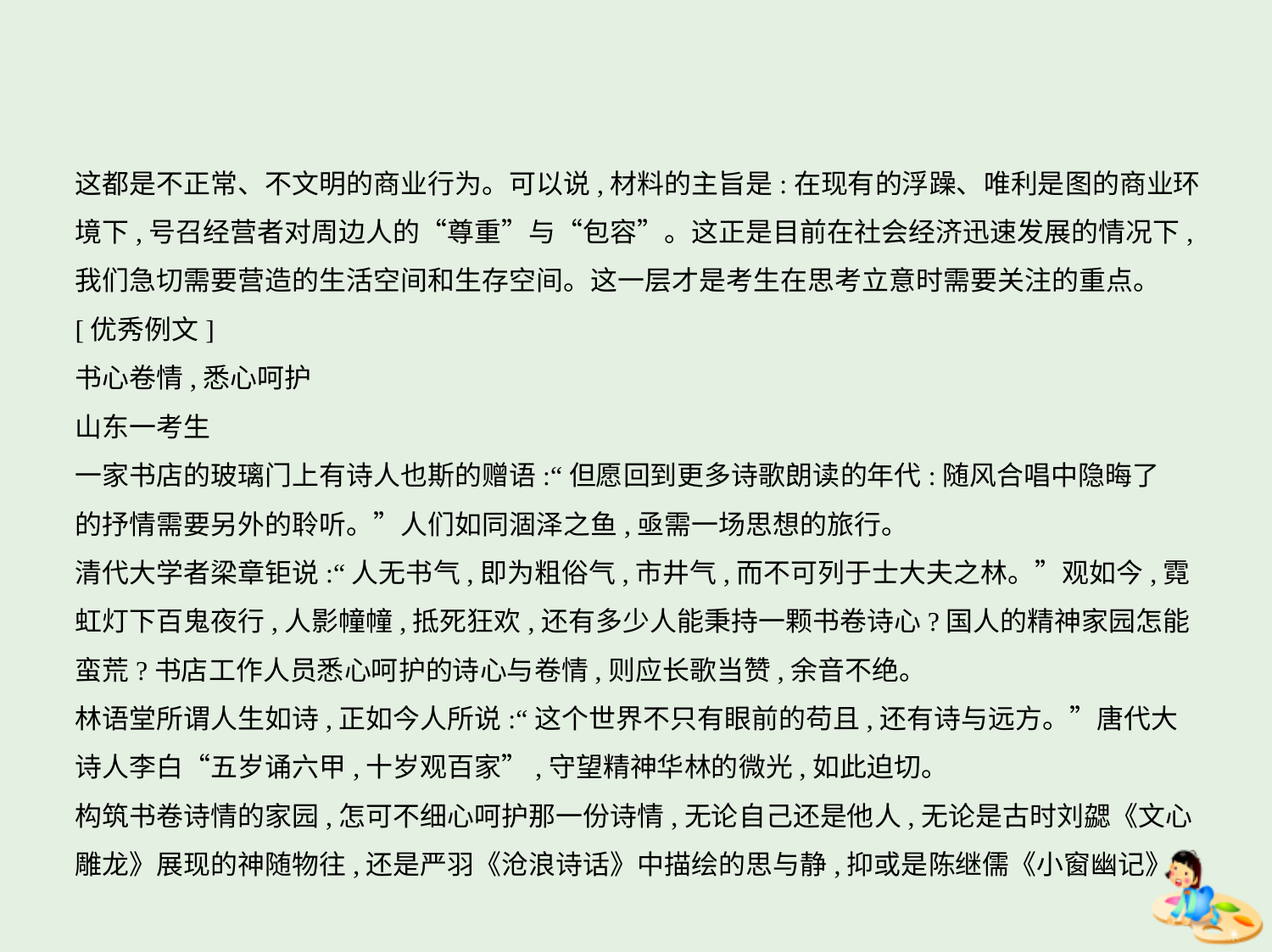

这都是不正常、不文明的商业行为。可以说,材料的主旨是:在现有的浮躁、唯利是图的商业环境下,号召经营者对周边人的“尊重”与“包容”。这正是目前在社会经济迅速发展的情况下,我们急切需要营造的生活空间和生存空间。这一层才是考生在思考立意时需要关注的重点。
[优秀例文]
书心卷情,悉心呵护
山东一考生
一家书店的玻璃门上有诗人也斯的赠语:“但愿回到更多诗歌朗读的年代:随风合唱中隐晦了
的抒情需要另外的聆听。”人们如同涸泽之鱼,亟需一场思想的旅行。
清代大学者梁章钜说:“人无书气,即为粗俗气,市井气,而不可列于士大夫之林。”观如今,霓
虹灯下百鬼夜行,人影幢幢,抵死狂欢,还有多少人能秉持一颗书卷诗心?国人的精神家园怎能
蛮荒?书店工作人员悉心呵护的诗心与卷情,则应长歌当赞,余音不绝。
林语堂所谓人生如诗,正如今人所说:“这个世界不只有眼前的苟且,还有诗与远方。”唐代大
诗人李白“五岁诵六甲,十岁观百家”,守望精神华林的微光,如此迫切。
构筑书卷诗情的家园,怎可不细心呵护那一份诗情,无论自己还是他人,无论是古时刘勰《文心
雕龙》展现的神随物往,还是严羽《沧浪诗话》中描绘的思与静,抑或是陈继儒《小窗幽记》